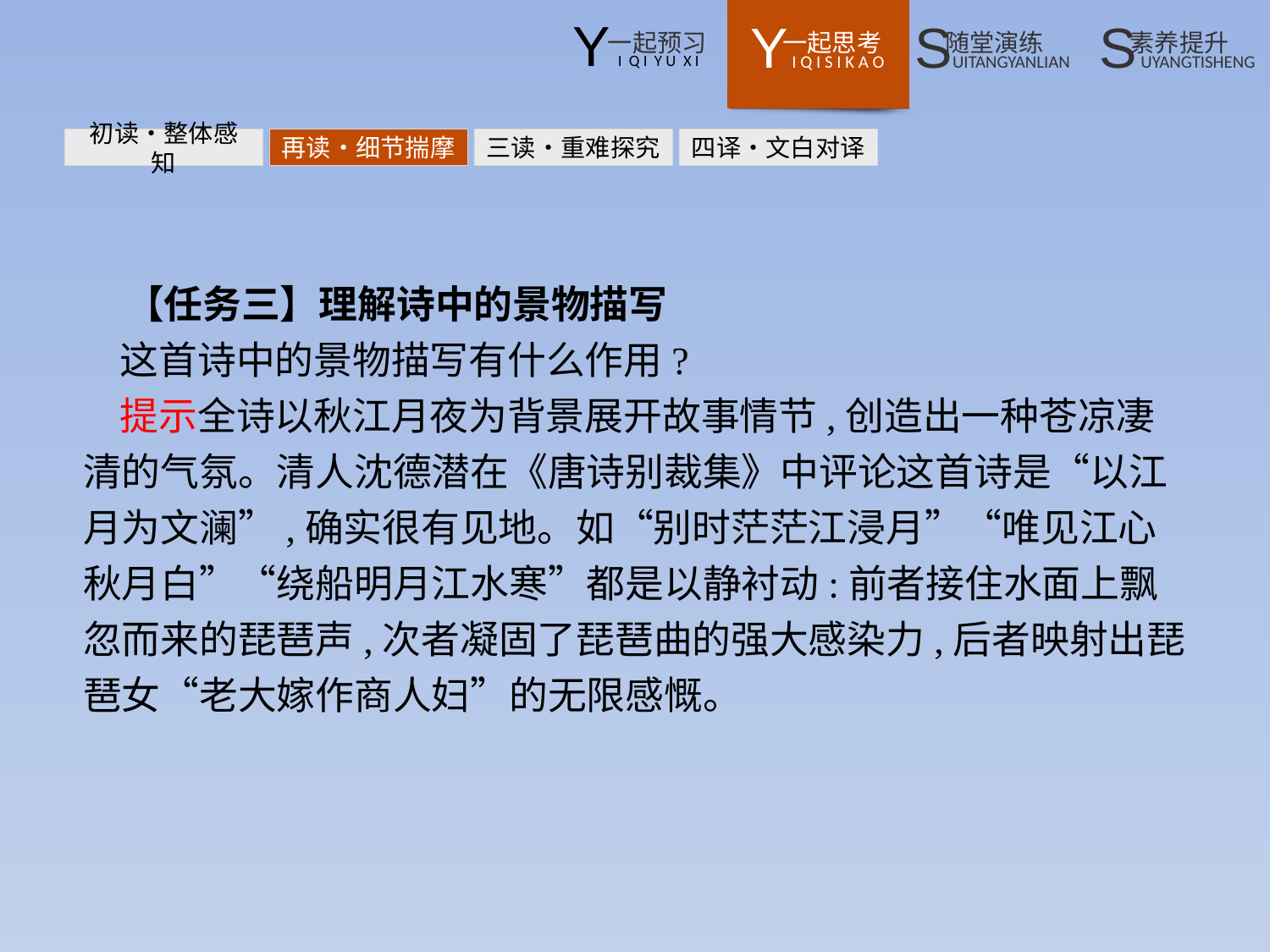

初读•整体感知
再读•细节揣摩
三读•重难探究
四译•文白对译
【任务三】理解诗中的景物描写
这首诗中的景物描写有什么作用?
提示全诗以秋江月夜为背景展开故事情节,创造出一种苍凉凄清的气氛。清人沈德潜在《唐诗别裁集》中评论这首诗是“以江月为文澜”,确实很有见地。如“别时茫茫江浸月”“唯见江心秋月白”“绕船明月江水寒”都是以静衬动:前者接住水面上飘忽而来的琵琶声,次者凝固了琵琶曲的强大感染力,后者映射出琵琶女“老大嫁作商人妇”的无限感慨。